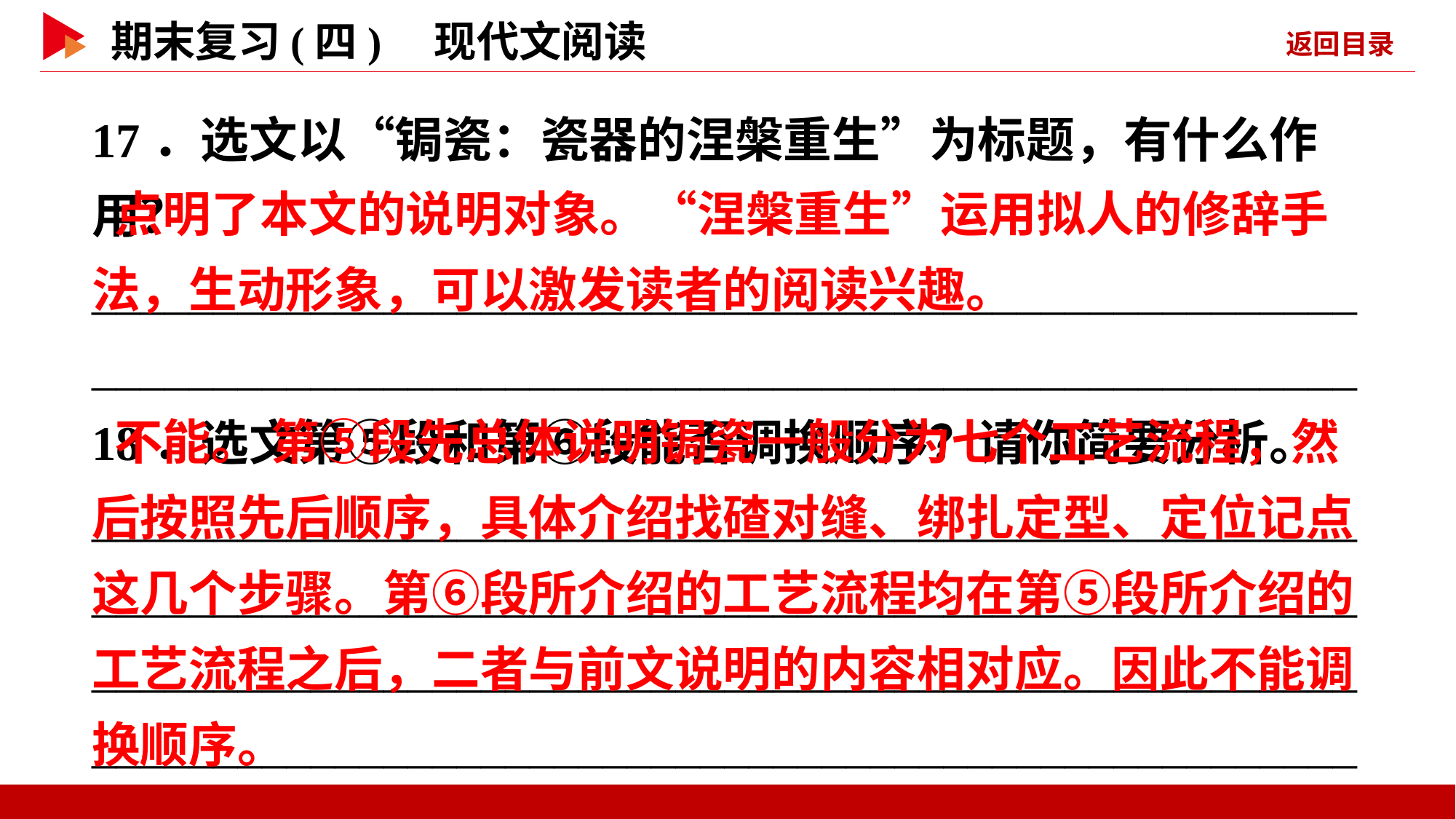

17．选文以“锔瓷：瓷器的涅槃重生”为标题，有什么作用？
________________________________________________________________________________________________________
18．选文第⑤段和第⑥段能否调换顺序？请你简要分析。
____________________________________________________________________________________________________________________________________________________________________________________________________________________________________________________________________
 点明了本文的说明对象。“涅槃重生”运用拟人的修辞手法，生动形象，可以激发读者的阅读兴趣。
 不能。 第⑤段先总体说明锔瓷一般分为七个工艺流程，然后按照先后顺序，具体介绍找碴对缝、绑扎定型、定位记点这几个步骤。第⑥段所介绍的工艺流程均在第⑤段所介绍的工艺流程之后，二者与前文说明的内容相对应。因此不能调换顺序。